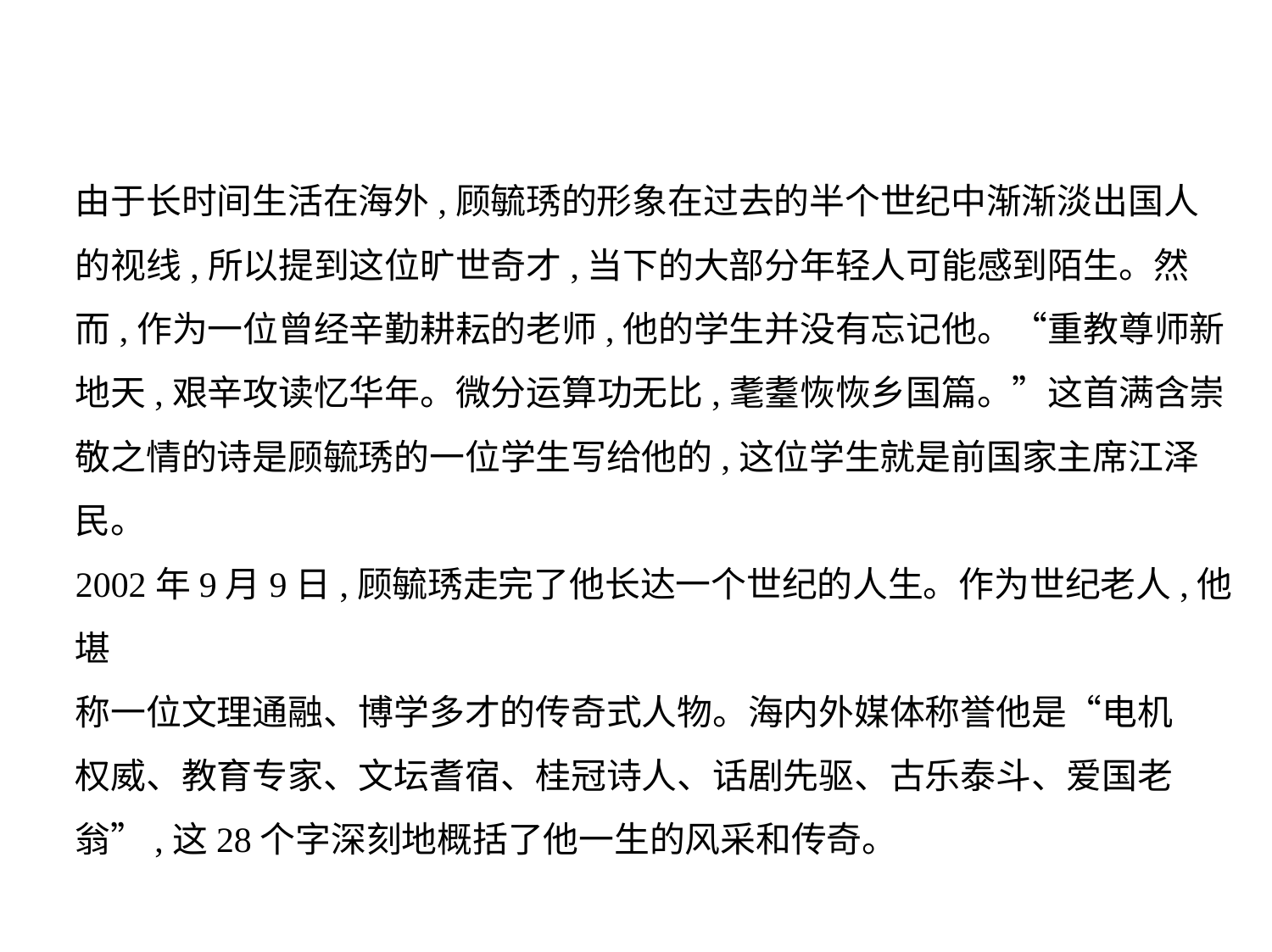

由于长时间生活在海外,顾毓琇的形象在过去的半个世纪中渐渐淡出国人
的视线,所以提到这位旷世奇才,当下的大部分年轻人可能感到陌生。然
而,作为一位曾经辛勤耕耘的老师,他的学生并没有忘记他。“重教尊师新
地天,艰辛攻读忆华年。微分运算功无比,耄耋恢恢乡国篇。”这首满含崇
敬之情的诗是顾毓琇的一位学生写给他的,这位学生就是前国家主席江泽
民。
2002年9月9日,顾毓琇走完了他长达一个世纪的人生。作为世纪老人,他堪
称一位文理通融、博学多才的传奇式人物。海内外媒体称誉他是“电机
权威、教育专家、文坛耆宿、桂冠诗人、话剧先驱、古乐泰斗、爱国老
翁”,这28个字深刻地概括了他一生的风采和传奇。